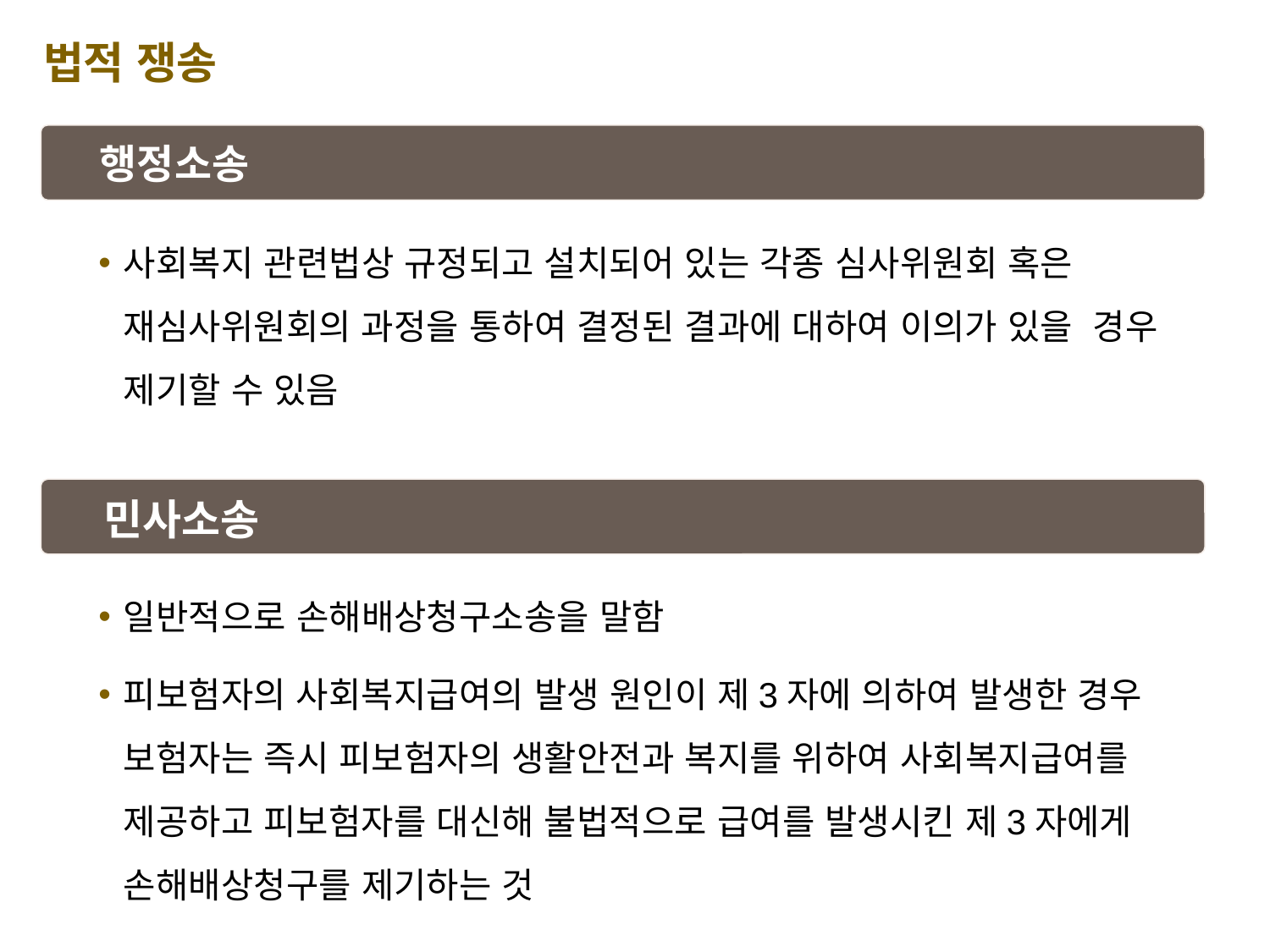

법적 쟁송

행정소송
사회복지 관련법상 규정되고 설치되어 있는 각종 심사위원회 혹은  재심사위원회의 과정을 통하여 결정된 결과에 대하여 이의가 있을  경우 제기할 수 있음

민사소송
일반적으로 손해배상청구소송을 말함
피보험자의 사회복지급여의 발생 원인이 제3자에 의하여 발생한 경우 보험자는 즉시 피보험자의 생활안전과 복지를 위하여 사회복지급여를 제공하고 피보험자를 대신해 불법적으로 급여를 발생시킨 제3자에게 손해배상청구를 제기하는 것